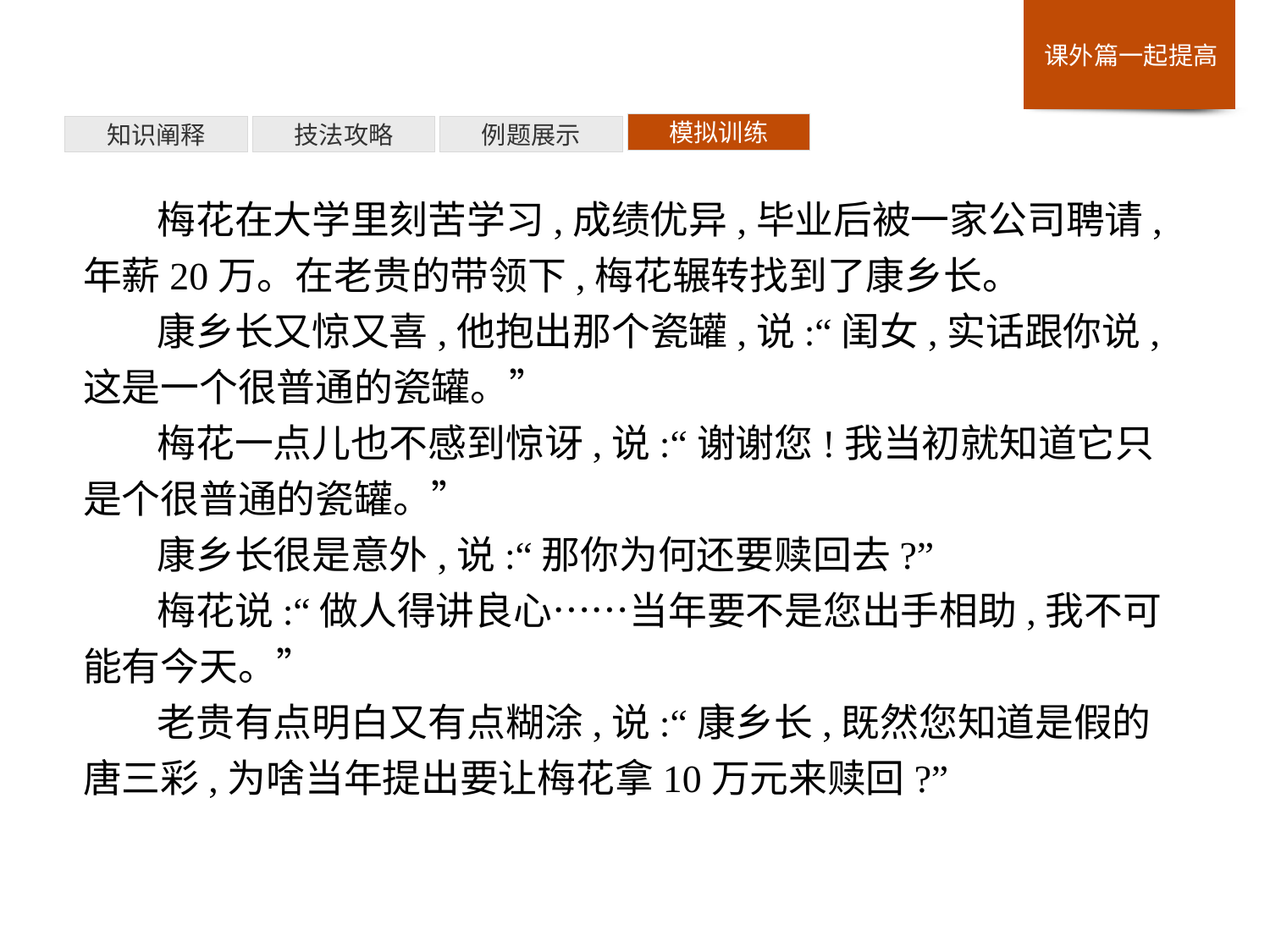

模拟训练
例题展示
技法攻略
知识阐释
梅花在大学里刻苦学习,成绩优异,毕业后被一家公司聘请,年薪20万。在老贵的带领下,梅花辗转找到了康乡长。
康乡长又惊又喜,他抱出那个瓷罐,说:“闺女,实话跟你说,这是一个很普通的瓷罐。”
梅花一点儿也不感到惊讶,说:“谢谢您!我当初就知道它只是个很普通的瓷罐。”
康乡长很是意外,说:“那你为何还要赎回去?”
梅花说:“做人得讲良心……当年要不是您出手相助,我不可能有今天。”
老贵有点明白又有点糊涂,说:“康乡长,既然您知道是假的唐三彩,为啥当年提出要让梅花拿10万元来赎回?”